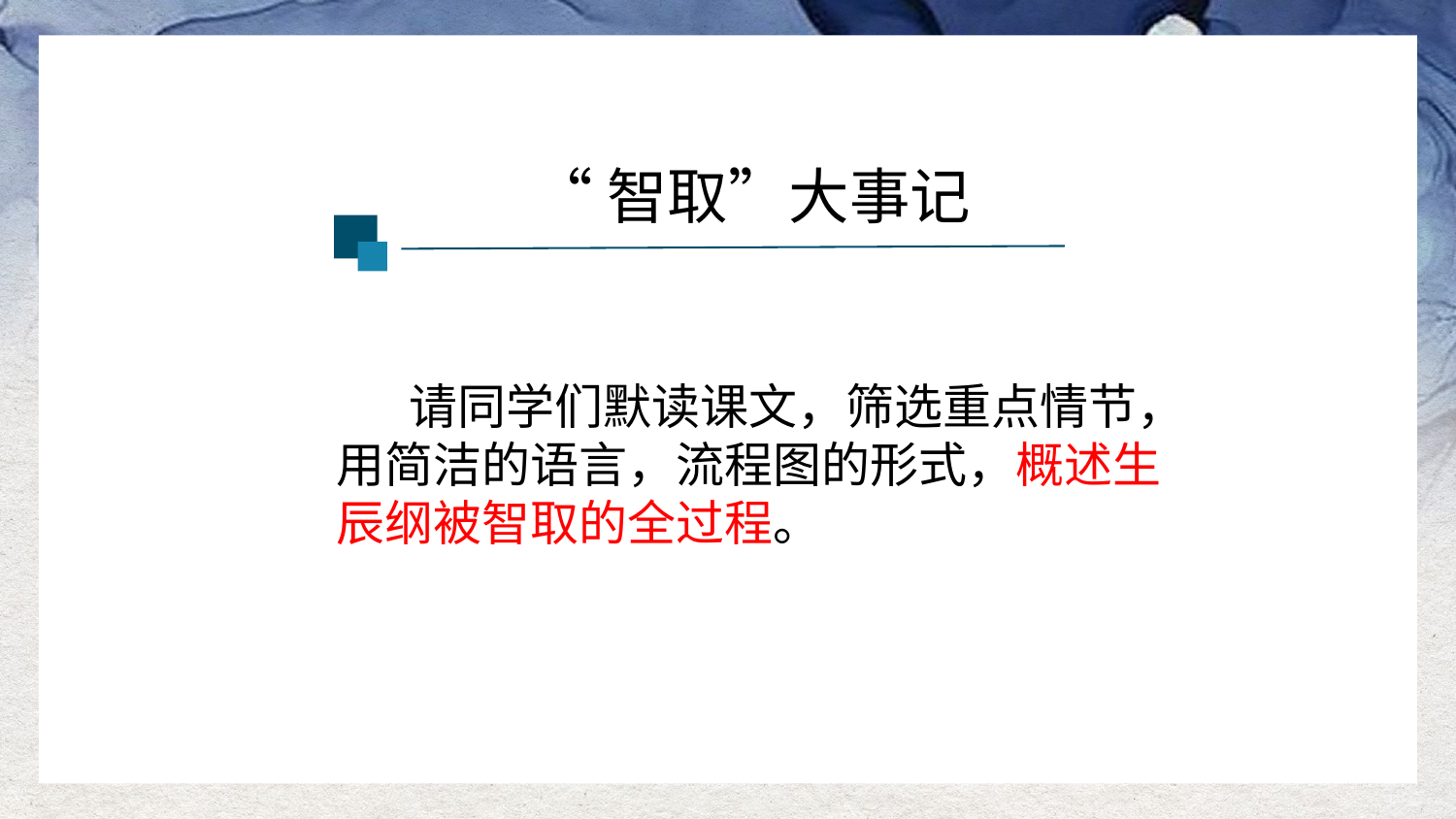

“智取”大事记

请同学们默读课文，筛选重点情节，用简洁的语言，流程图的形式，概述生辰纲被智取的全过程。